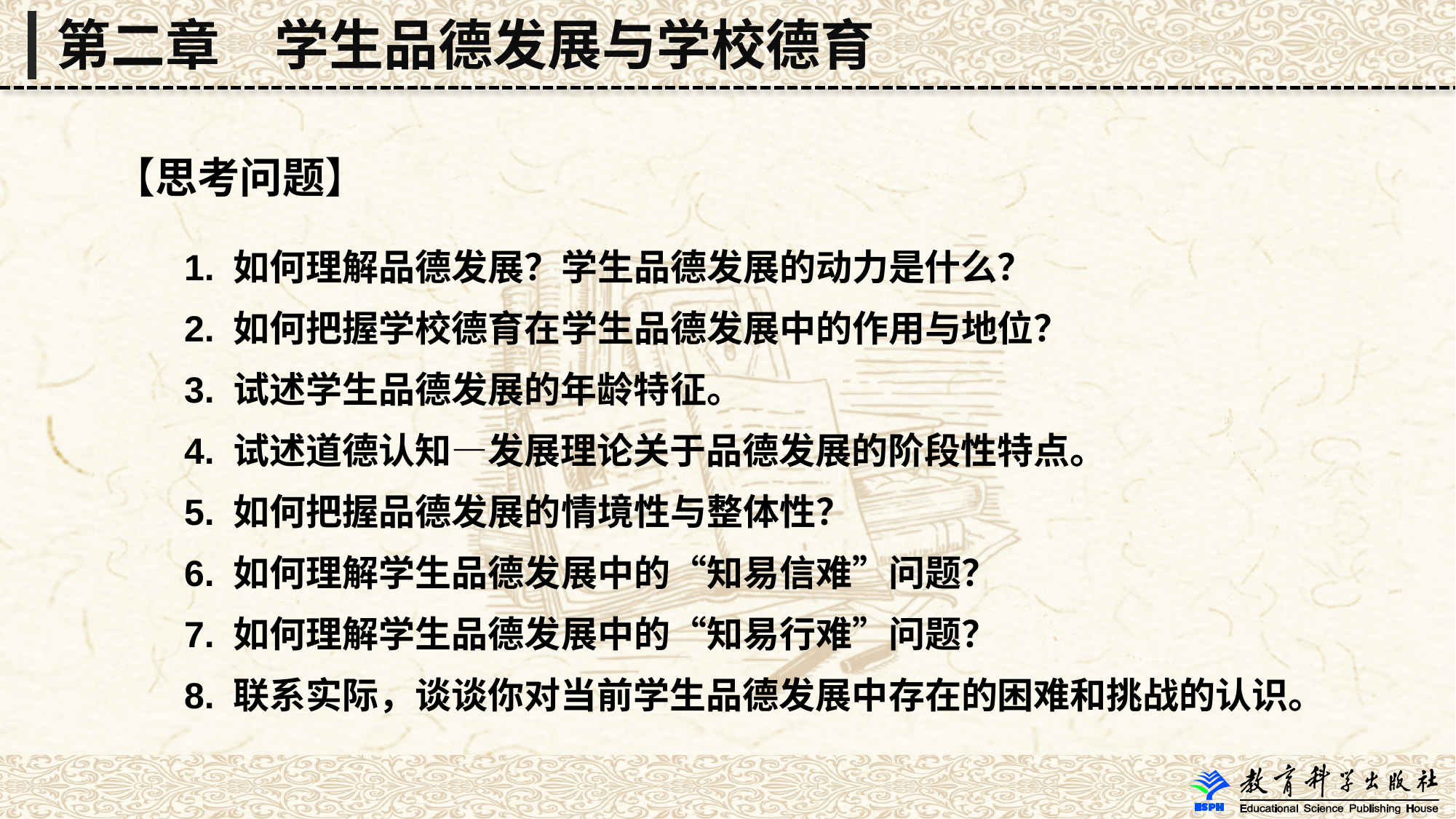

第二章　学生品德发展与学校德育
【思考问题】

       1. 如何理解品德发展？学生品德发展的动力是什么？
       2. 如何把握学校德育在学生品德发展中的作用与地位？
       3. 试述学生品德发展的年龄特征。
       4. 试述道德认知—发展理论关于品德发展的阶段性特点。
       5. 如何把握品德发展的情境性与整体性？
       6. 如何理解学生品德发展中的“知易信难”问题？
       7. 如何理解学生品德发展中的“知易行难”问题？
       8. 联系实际，谈谈你对当前学生品德发展中存在的困难和挑战的认识。